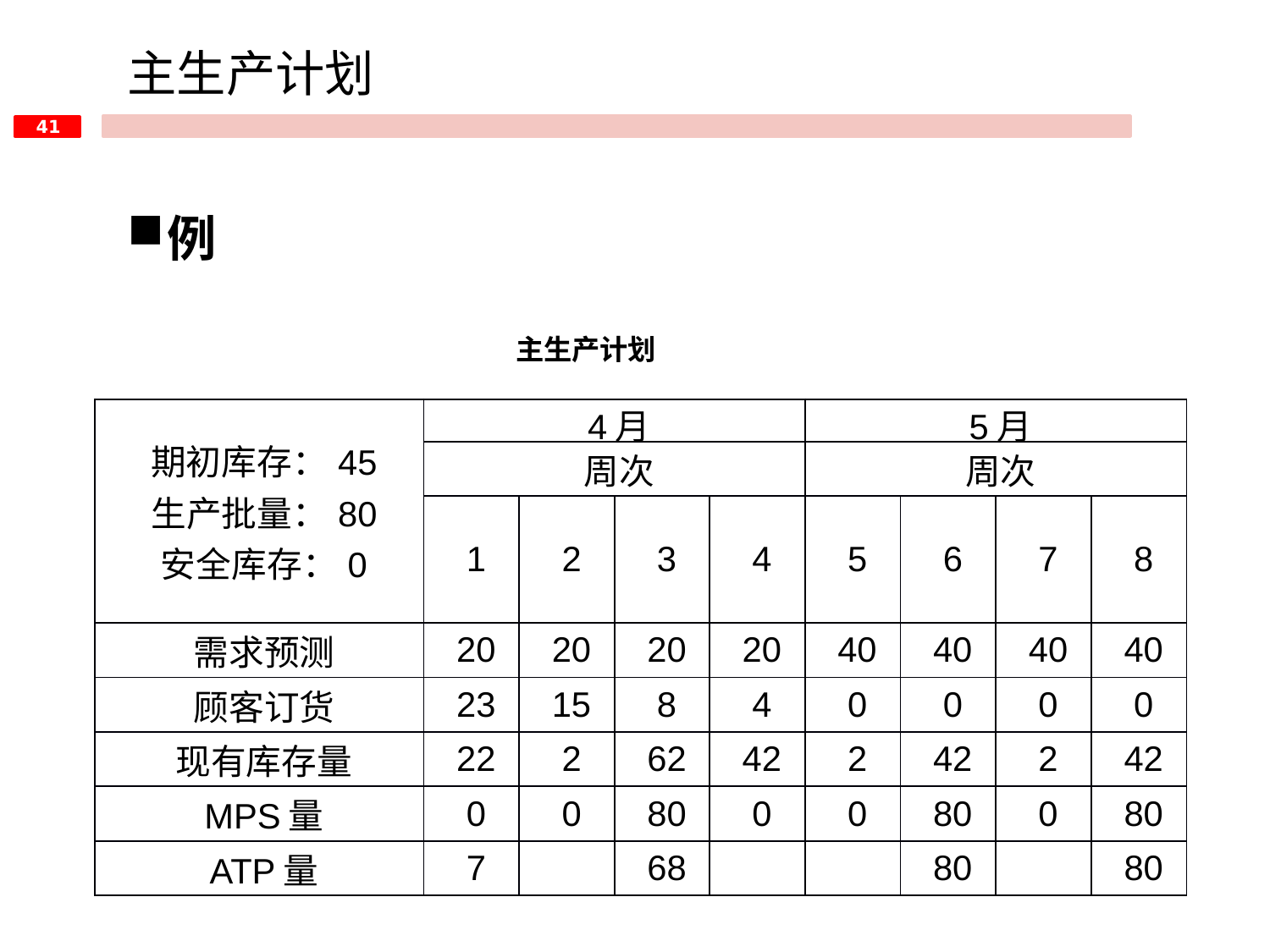

主生产计划
41
例
主生产计划
| 期初库存：45 生产批量：80 安全库存：0 | 4月 |  |  |  | 5月 |  |  |  |
| --- | --- | --- | --- | --- | --- | --- | --- | --- |
|  | 周次 |  |  |  | 周次 |  |  |  |
|  | 1 | 2 | 3 | 4 | 5 | 6 | 7 | 8 |
| 需求预测 | 20 | 20 | 20 | 20 | 40 | 40 | 40 | 40 |
| 顾客订货 | 23 | 15 | 8 | 4 | 0 | 0 | 0 | 0 |
| 现有库存量 | 22 | 2 | 62 | 42 | 2 | 42 | 2 | 42 |
| MPS量 | 0 | 0 | 80 | 0 | 0 | 80 | 0 | 80 |
| ATP量 | 7 |  | 68 |  |  | 80 |  | 80 |